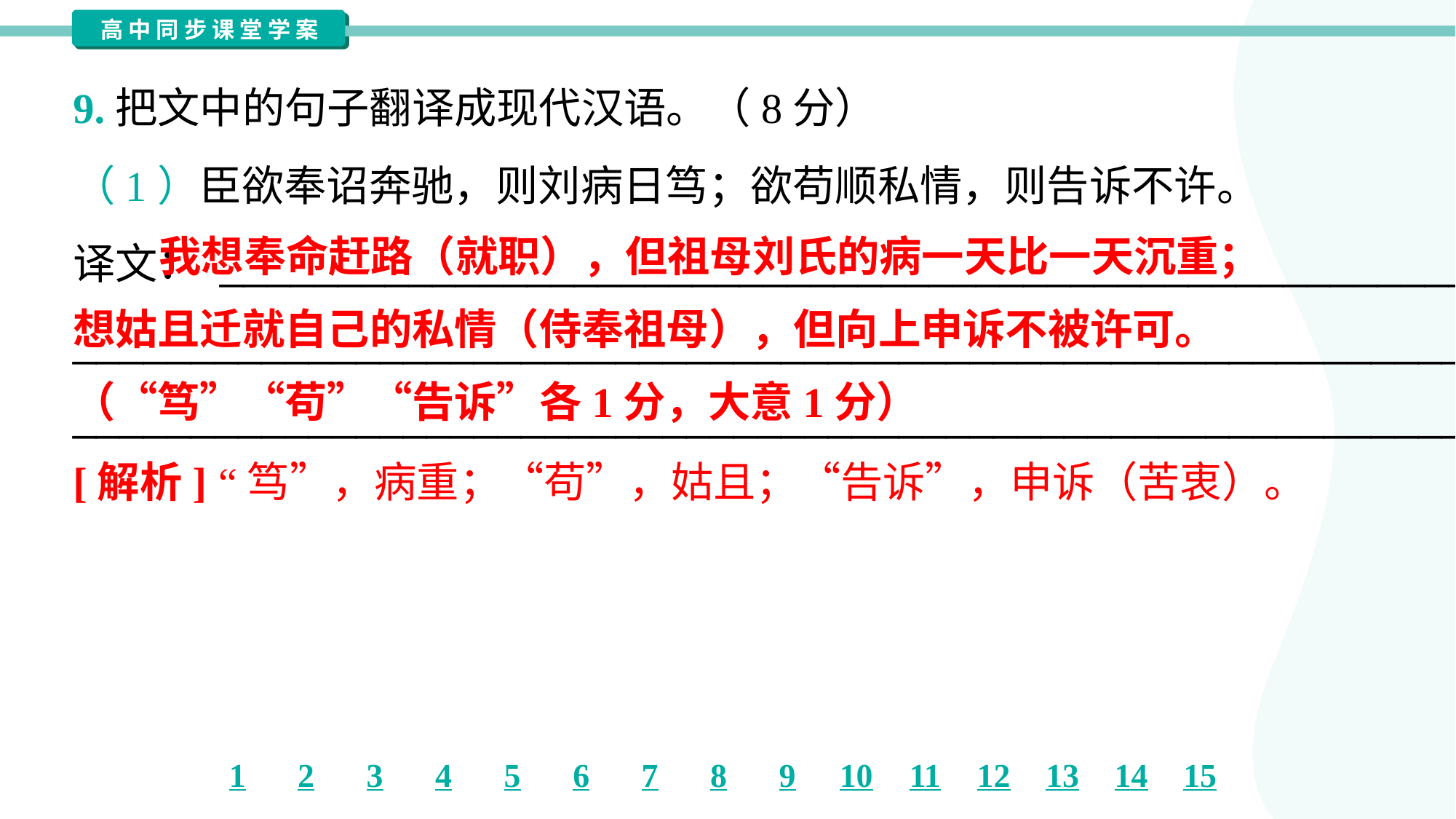

9.把文中的句子翻译成现代汉语。（8分）
（1）臣欲奉诏奔驰，则刘病日笃；欲苟顺私情，则告诉不许。
译文： ______________________________________________________
_____________________________________________________________
_____________________________________________________________
        我想奉命赶路（就职），但祖母刘氏的病一天比一天沉重；
想姑且迁就自己的私情（侍奉祖母），但向上申诉不被许可。
（“笃”“苟”“告诉”各1分，大意1分）
[解析] “笃”，病重；“苟”，姑且；“告诉”，申诉（苦衷）。